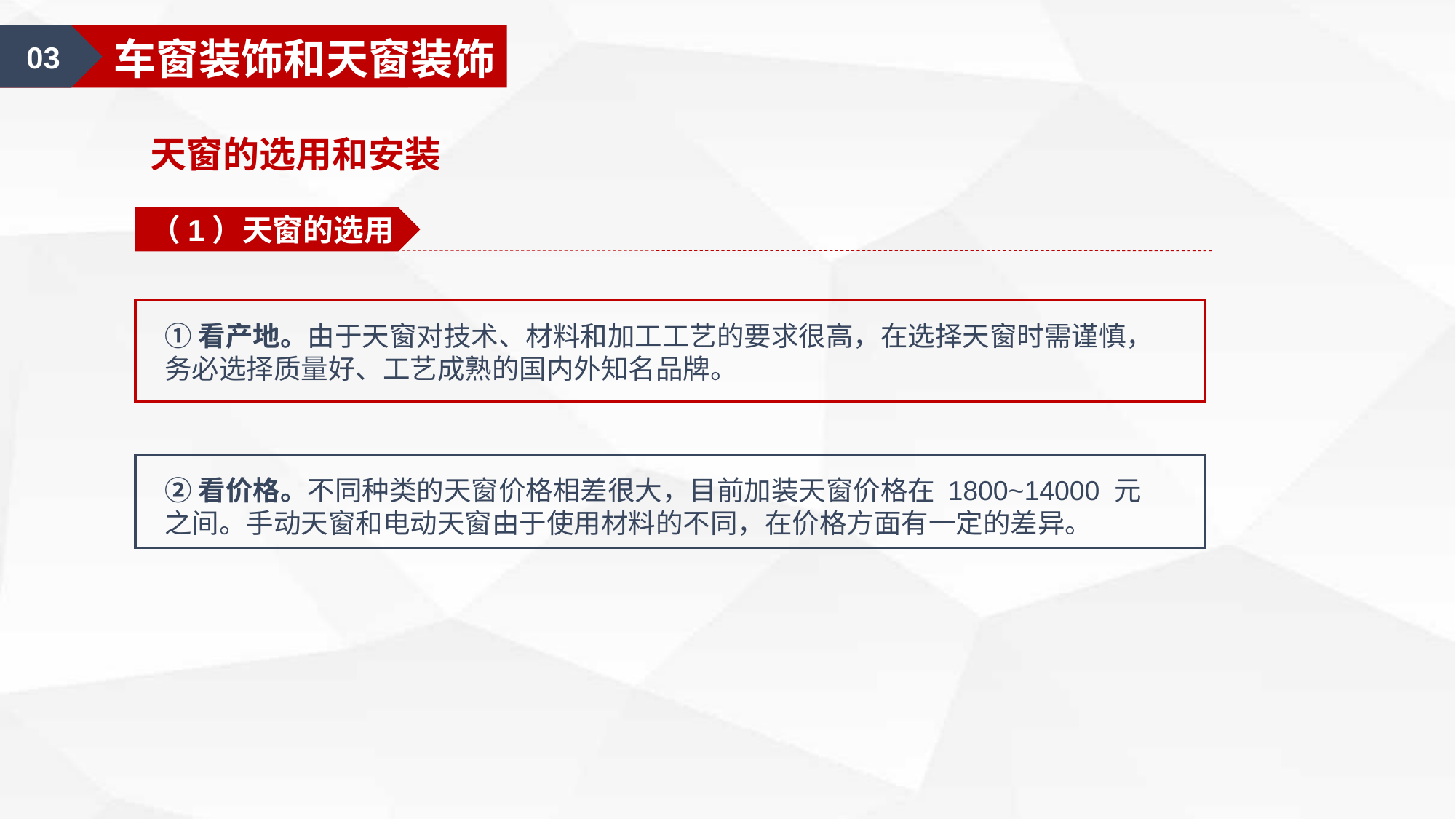

01
汽车美容认知

03
车窗装饰和天窗装饰
天窗的选用和安装
（1）天窗的选用

①看产地。由于天窗对技术、材料和加工工艺的要求很高，在选择天窗时需谨慎，务必选择质量好、工艺成熟的国内外知名品牌。

②看价格。不同种类的天窗价格相差很大，目前加装天窗价格在 1800~14000 元之间。手动天窗和电动天窗由于使用材料的不同，在价格方面有一定的差异。